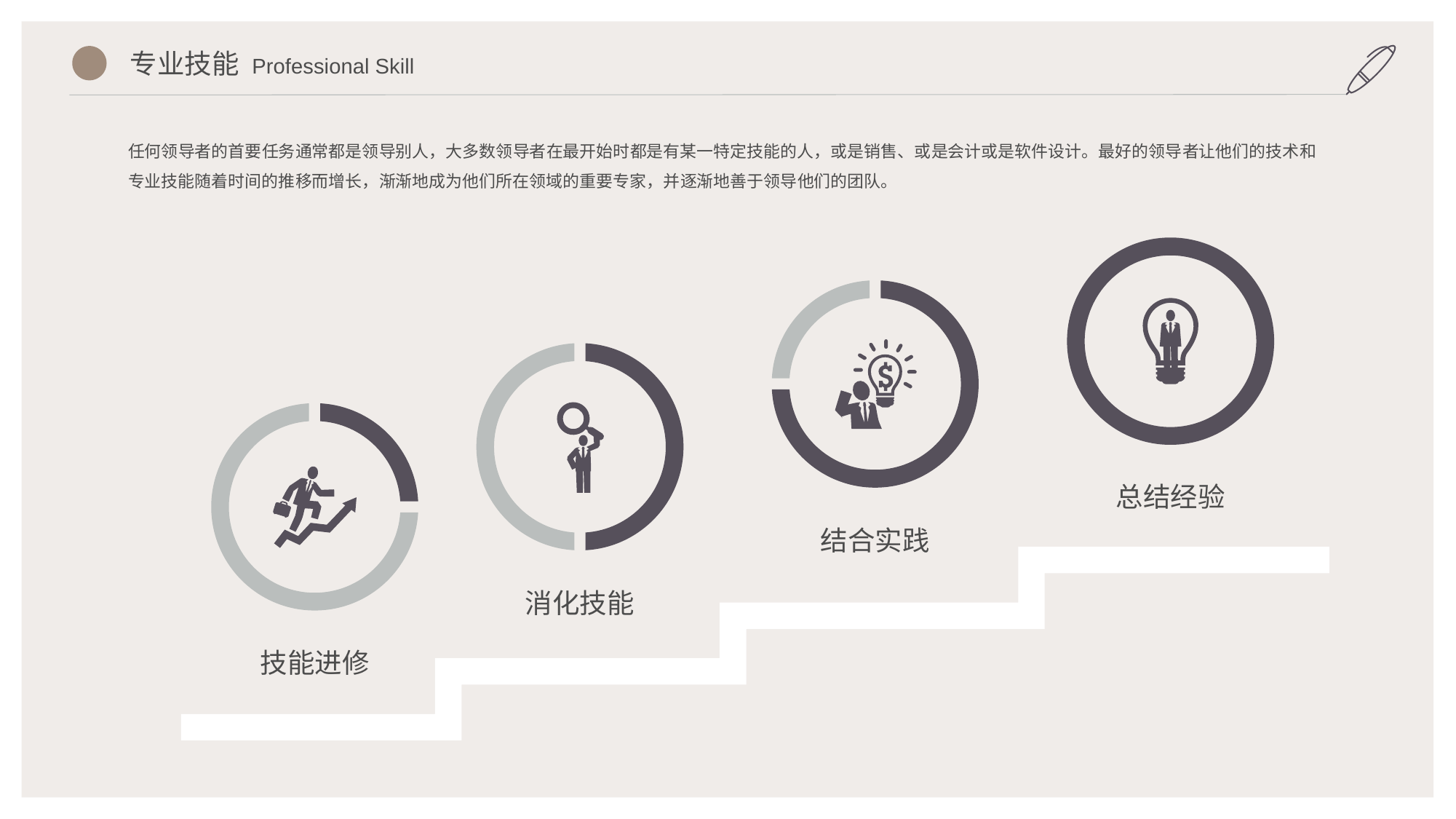

专业技能 Professional Skill

任何领导者的首要任务通常都是领导别人，大多数领导者在最开始时都是有某一特定技能的人，或是销售、或是会计或是软件设计。最好的领导者让他们的技术和专业技能随着时间的推移而增长，渐渐地成为他们所在领域的重要专家，并逐渐地善于领导他们的团队。

总结经验
结合实践

消化技能
技能进修